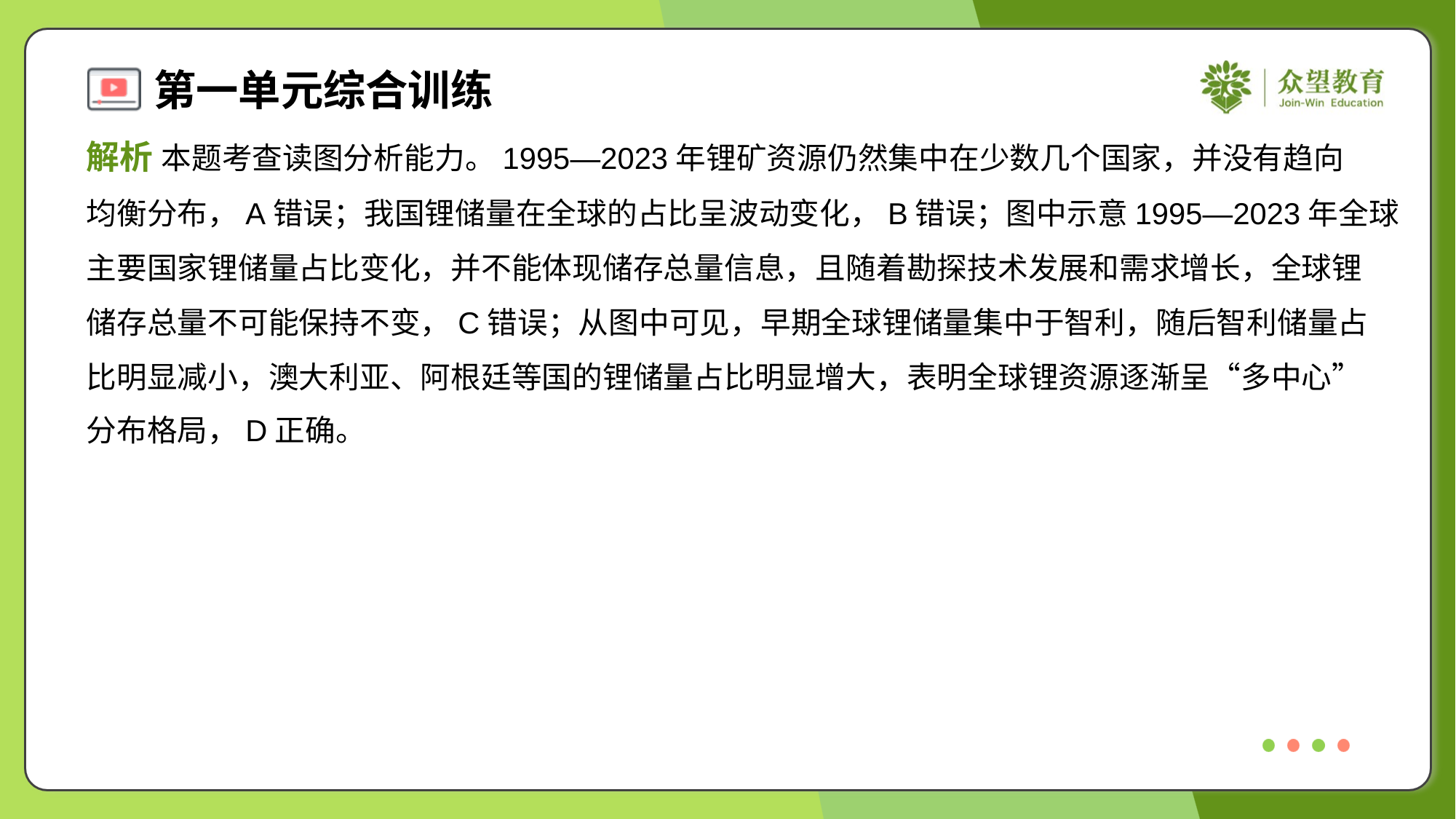

解析 本题考查读图分析能力。1995—2023年锂矿资源仍然集中在少数几个国家，并没有趋向
均衡分布，A错误；我国锂储量在全球的占比呈波动变化，B错误；图中示意1995—2023年全球
主要国家锂储量占比变化，并不能体现储存总量信息，且随着勘探技术发展和需求增长，全球锂
储存总量不可能保持不变，C错误；从图中可见，早期全球锂储量集中于智利，随后智利储量占
比明显减小，澳大利亚、阿根廷等国的锂储量占比明显增大，表明全球锂资源逐渐呈“多中心”
分布格局，D正确。